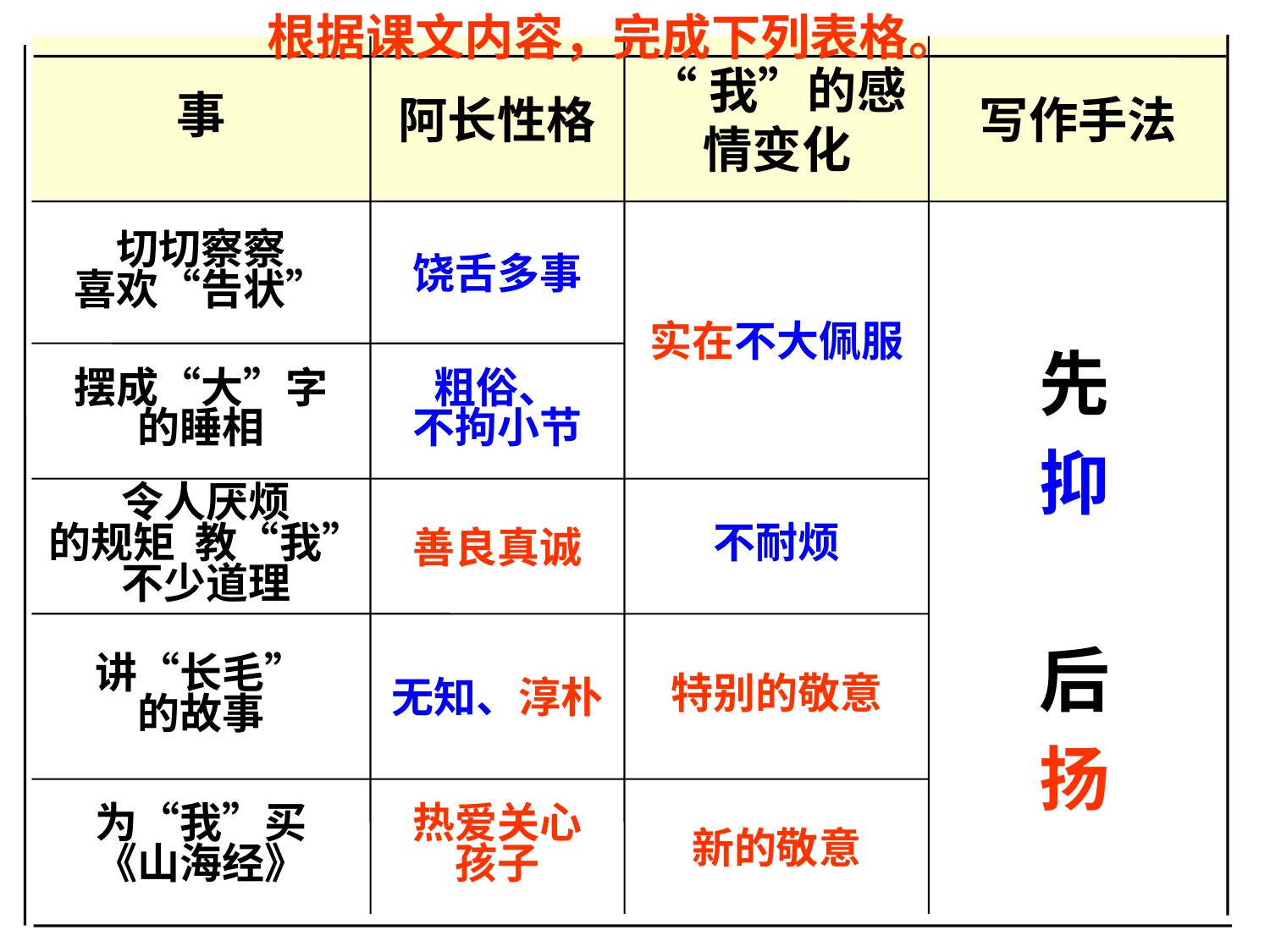

根据课文内容，完成下列表格。
事
阿长性格

“我”的感情变化
写作手法

切切察察
喜欢“告状”

饶舌多事
实在不大佩服
先
抑

后
扬
摆成“大”字
的睡相

粗俗、
不拘小节
令人厌烦
的规矩  教“我”不少道理

善良真诚
不耐烦
讲“长毛”
的故事

无知、淳朴
特别的敬意
为“我”买
《山海经》

热爱关心
孩子
新的敬意